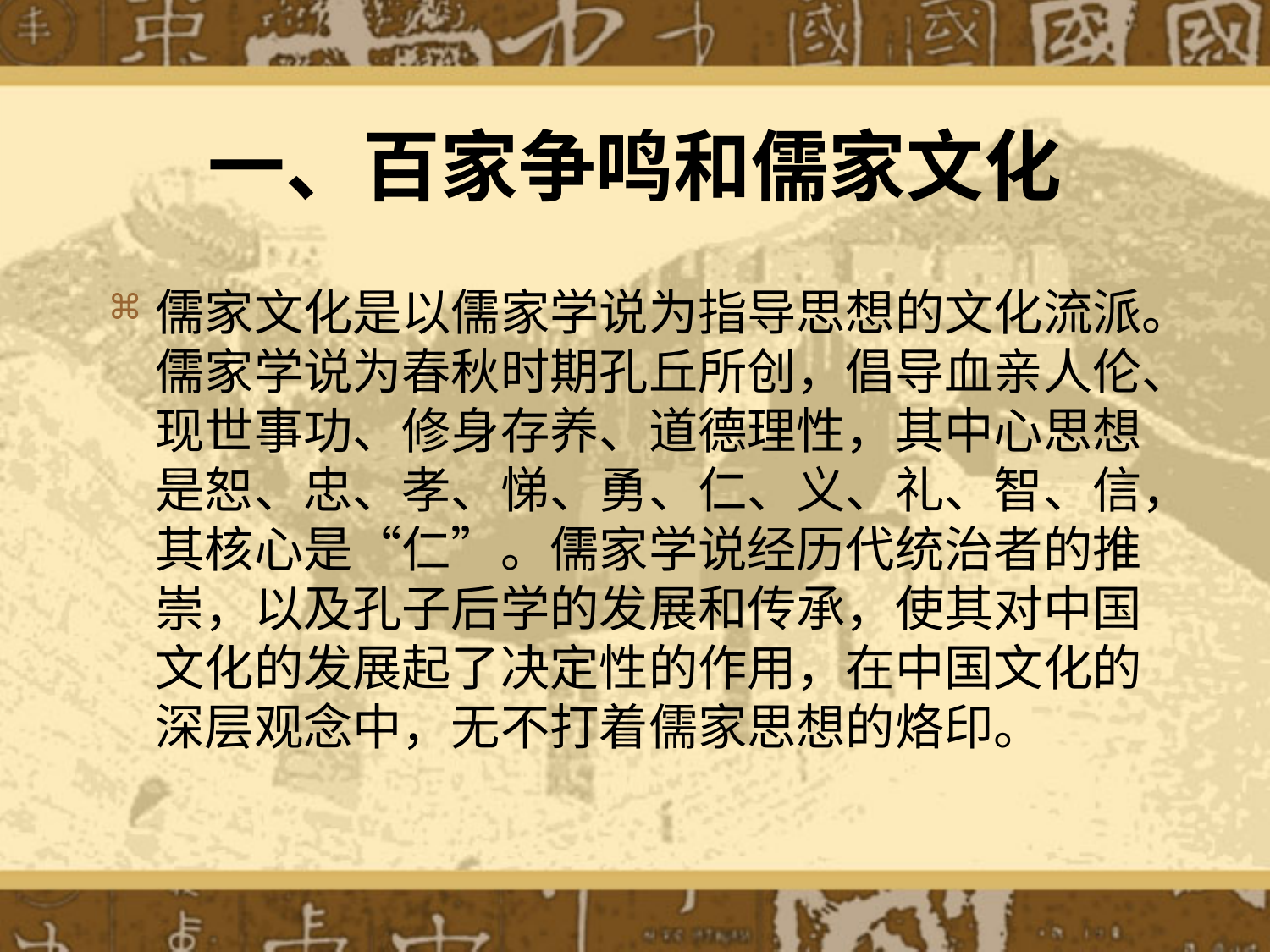

# 一、百家争鸣和儒家文化
儒家文化是以儒家学说为指导思想的文化流派。儒家学说为春秋时期孔丘所创，倡导血亲人伦、现世事功、修身存养、道德理性，其中心思想是恕、忠、孝、悌、勇、仁、义、礼、智、信，其核心是“仁”。儒家学说经历代统治者的推崇，以及孔子后学的发展和传承，使其对中国文化的发展起了决定性的作用，在中国文化的深层观念中，无不打着儒家思想的烙印。